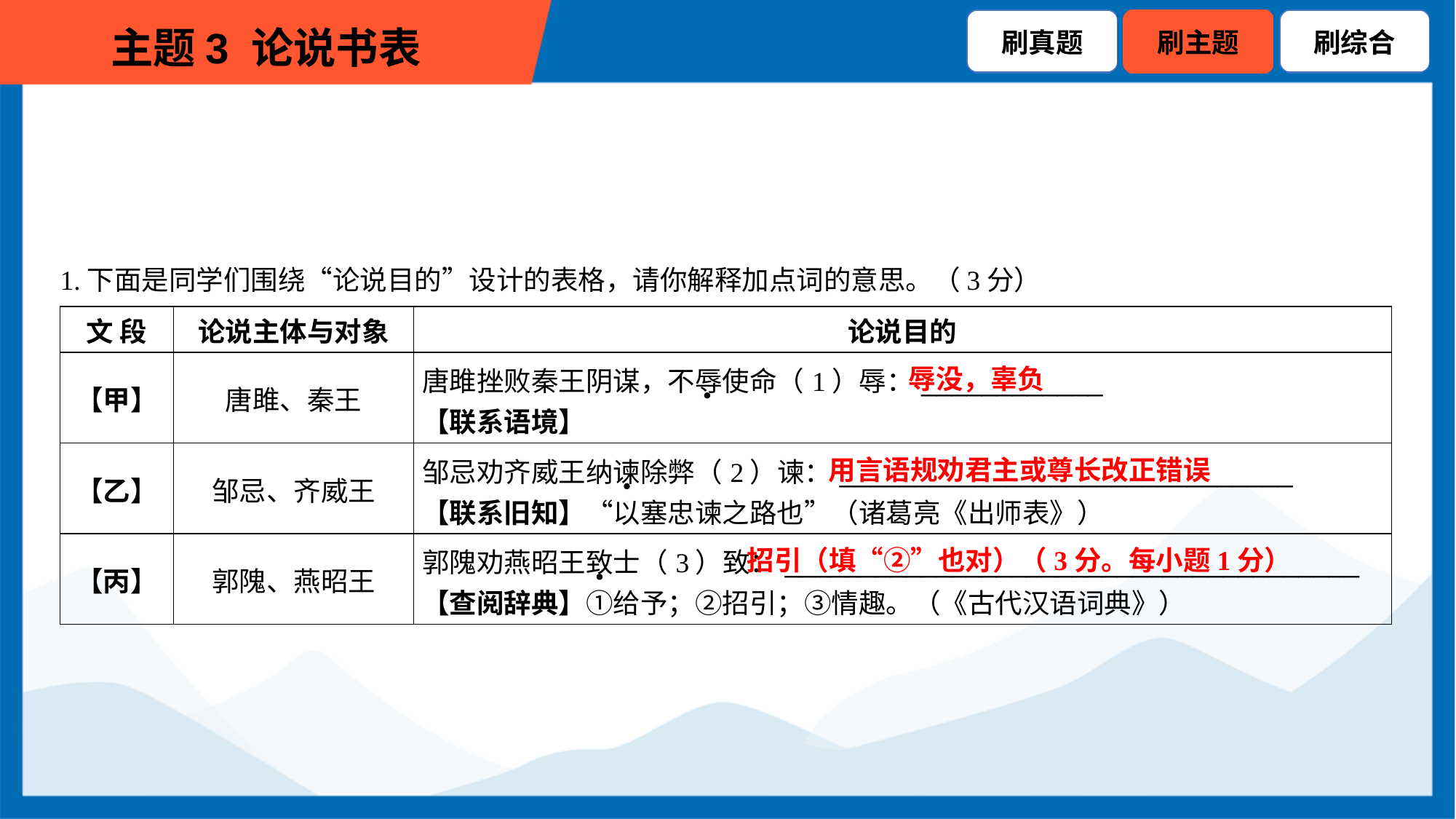

1.下面是同学们围绕“论说目的”设计的表格，请你解释加点词的意思。（3分）
| 文 段 | 论说主体与对象 | 论说目的 |
| --- | --- | --- |
| 【甲】 | 唐雎、秦王 | 唐雎挫败秦王阴谋，不辱使命（1）辱：\_\_\_\_\_\_\_\_\_\_\_\_ 【联系语境】 |
| 【乙】 | 邹忌、齐威王 | 邹忌劝齐威王纳谏除弊（2）谏：\_\_\_\_\_\_\_\_\_\_\_\_\_\_\_\_\_\_\_\_\_\_\_\_\_\_\_\_\_\_ 【联系旧知】“以塞忠谏之路也”（诸葛亮《出师表》） |
| 【丙】 | 郭隗、燕昭王 | 郭隗劝燕昭王致士（3）致：\_\_\_\_\_\_\_\_\_\_\_\_\_\_\_\_\_\_\_\_\_\_\_\_\_\_\_\_\_\_\_\_\_\_\_\_\_\_ 【查阅辞典】①给予；②招引；③情趣。（《古代汉语词典》） |
辱没，辜负

用言语规劝君主或尊长改正错误

招引（填“②”也对）（3分。每小题1分）